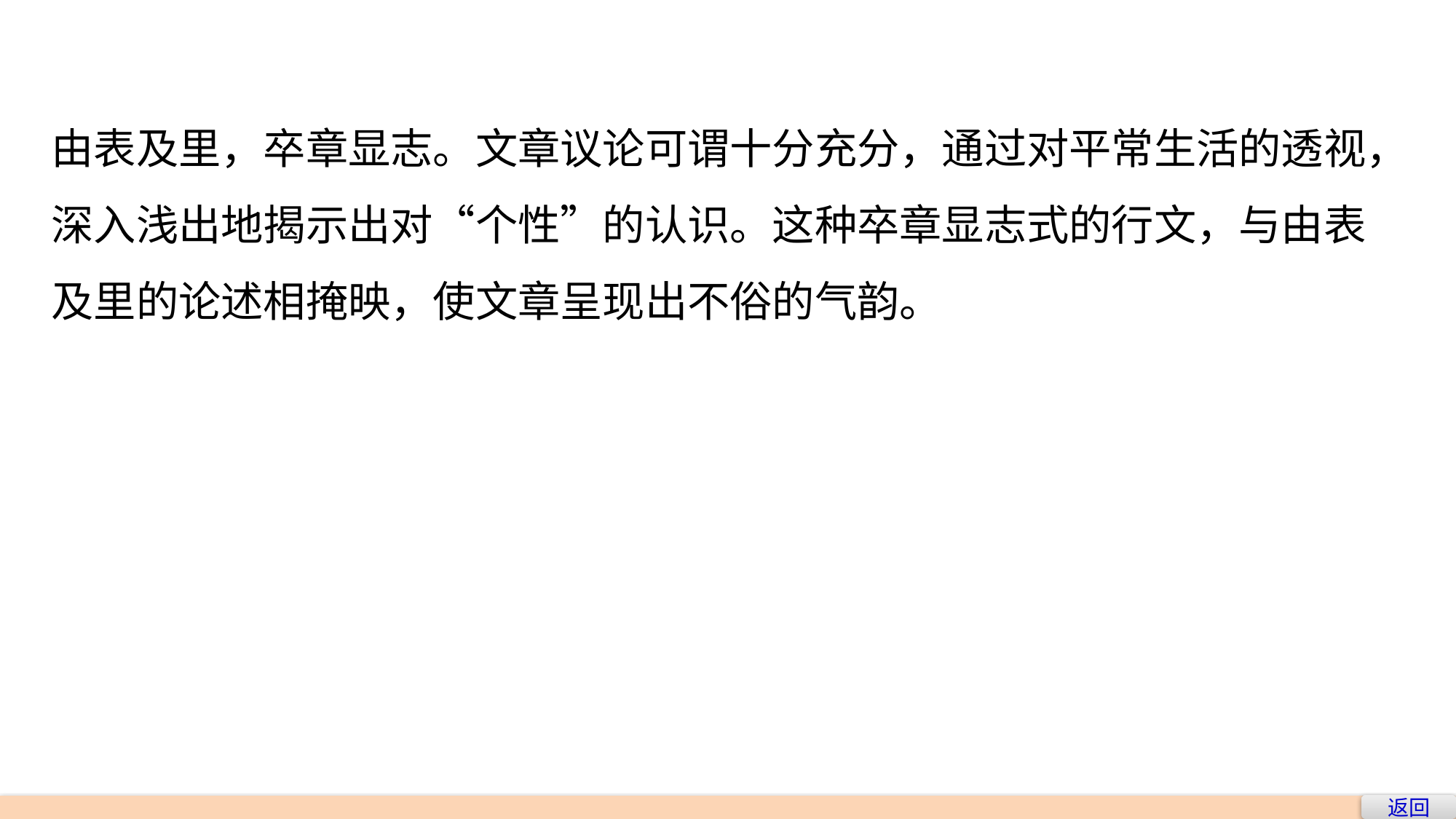

由表及里，卒章显志。文章议论可谓十分充分，通过对平常生活的透视，深入浅出地揭示出对“个性”的认识。这种卒章显志式的行文，与由表及里的论述相掩映，使文章呈现出不俗的气韵。
返回